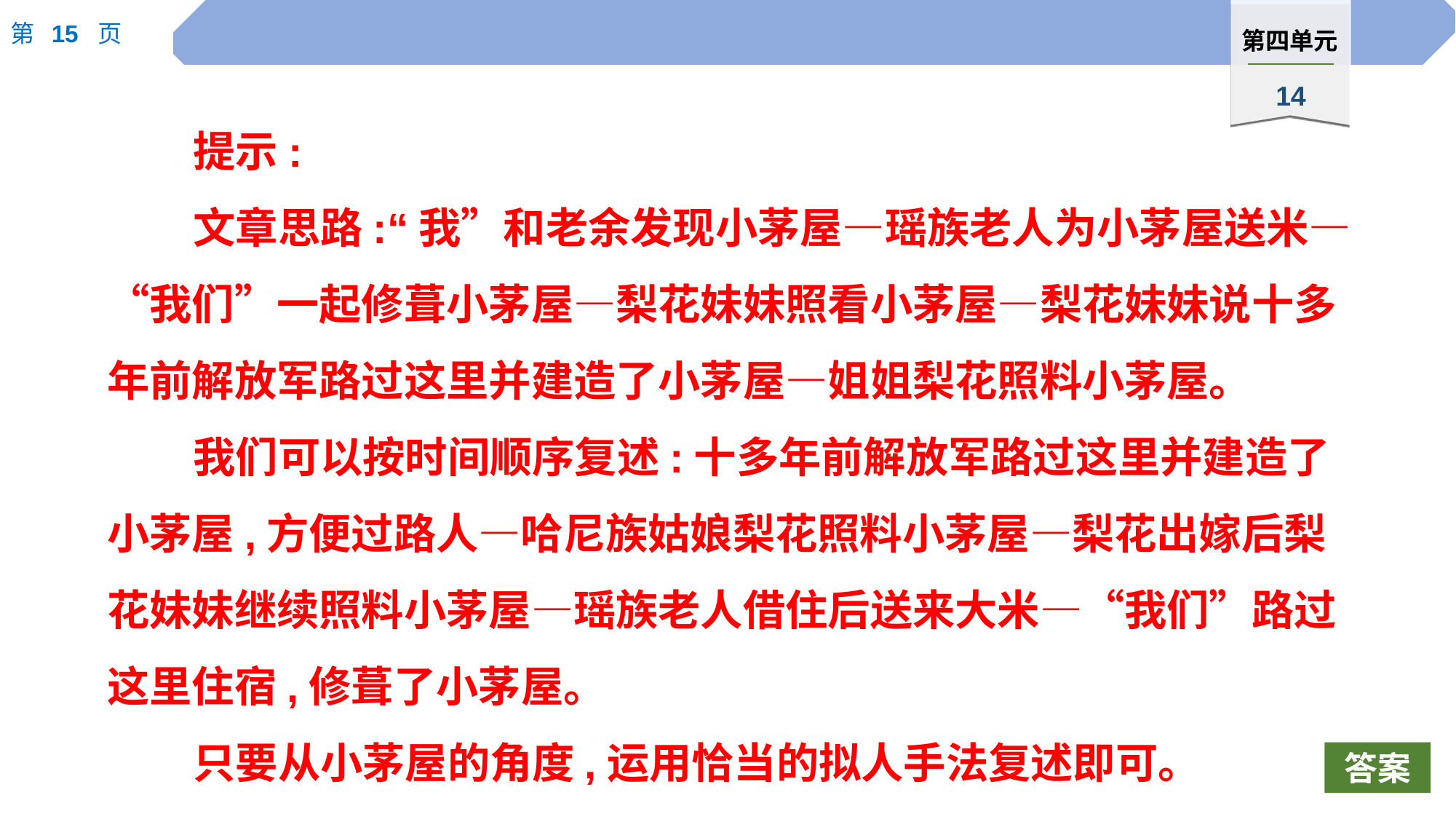

提示:
文章思路:“我”和老余发现小茅屋—瑶族老人为小茅屋送米—“我们”一起修葺小茅屋—梨花妹妹照看小茅屋—梨花妹妹说十多年前解放军路过这里并建造了小茅屋—姐姐梨花照料小茅屋。
我们可以按时间顺序复述:十多年前解放军路过这里并建造了小茅屋,方便过路人—哈尼族姑娘梨花照料小茅屋—梨花出嫁后梨花妹妹继续照料小茅屋—瑶族老人借住后送来大米—“我们”路过这里住宿,修葺了小茅屋。
只要从小茅屋的角度,运用恰当的拟人手法复述即可。
答案